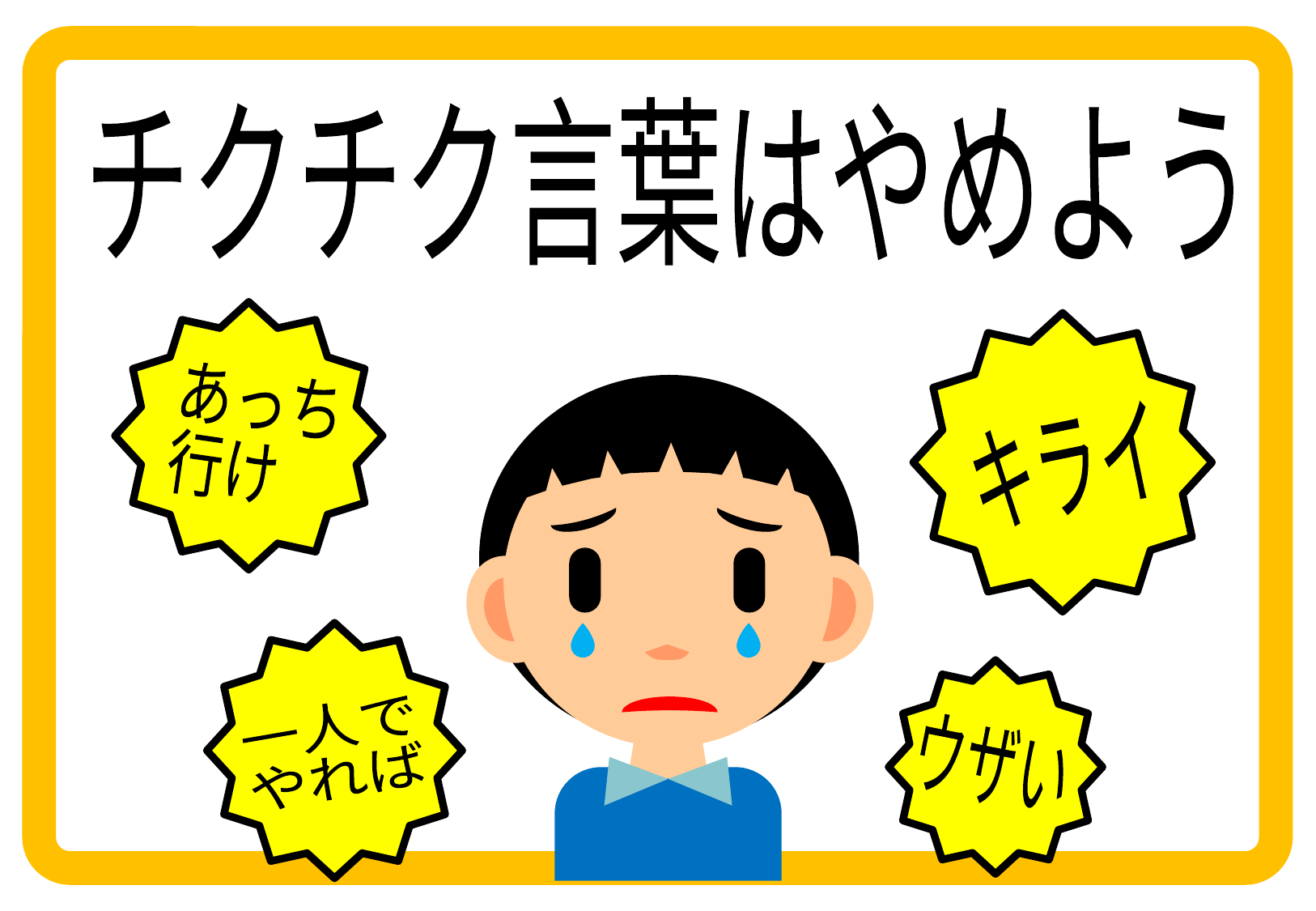

チクチク言葉はやめよう

あっち
行け

キライ

一人で
やれば
ウザい